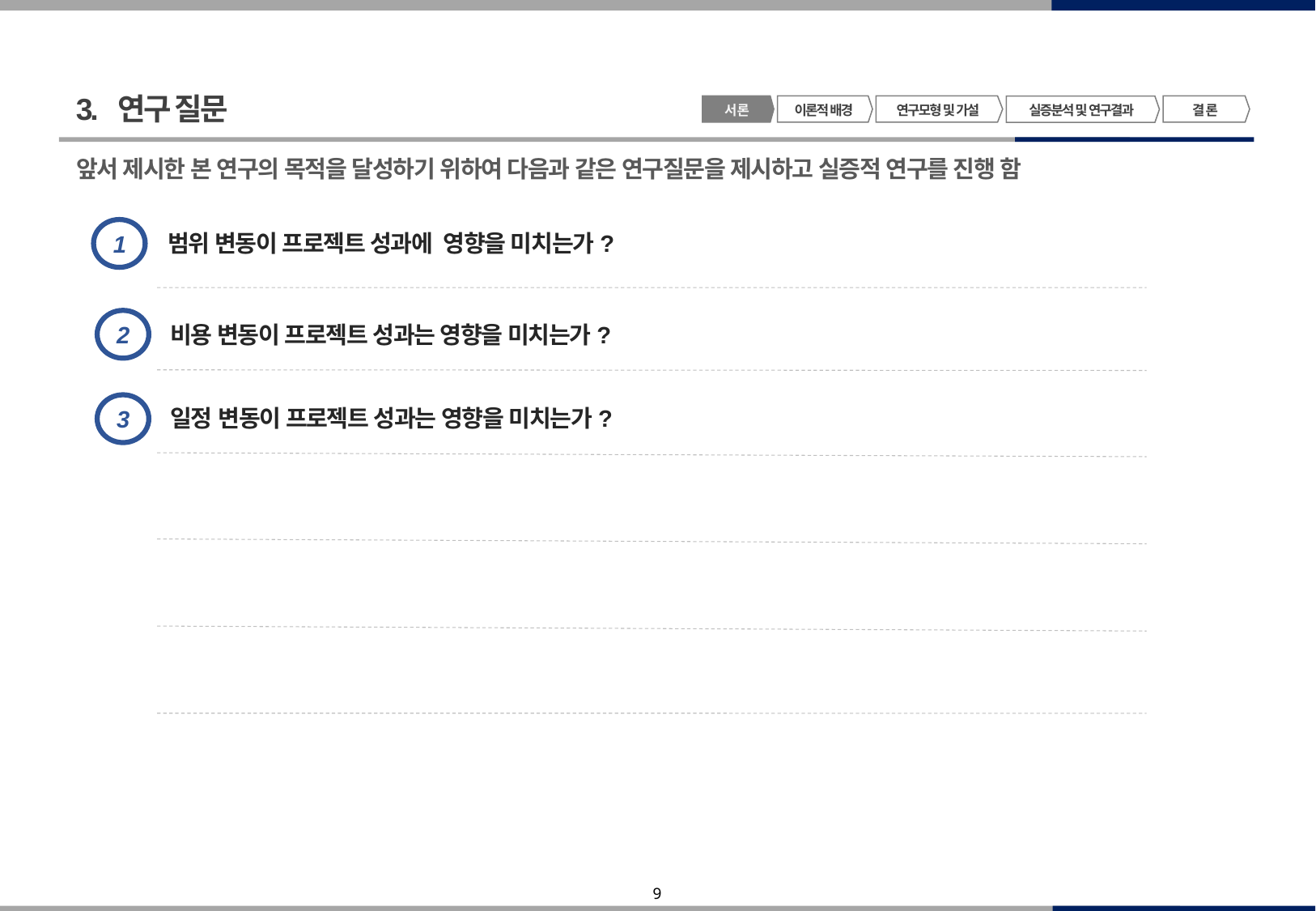

3.  연구 질문
서  론
이론적 배경
연구모형 및 가설
결 론
실증분석 및 연구결과
앞서 제시한 본 연구의 목적을 달성하기 위하여 다음과 같은 연구질문을 제시하고 실증적 연구를 진행 함

1
범위 변동이 프로젝트 성과에  영향을 미치는가?

비용 변동이 프로젝트 성과는 영향을 미치는가?
2

일정 변동이 프로젝트 성과는 영향을 미치는가?
3